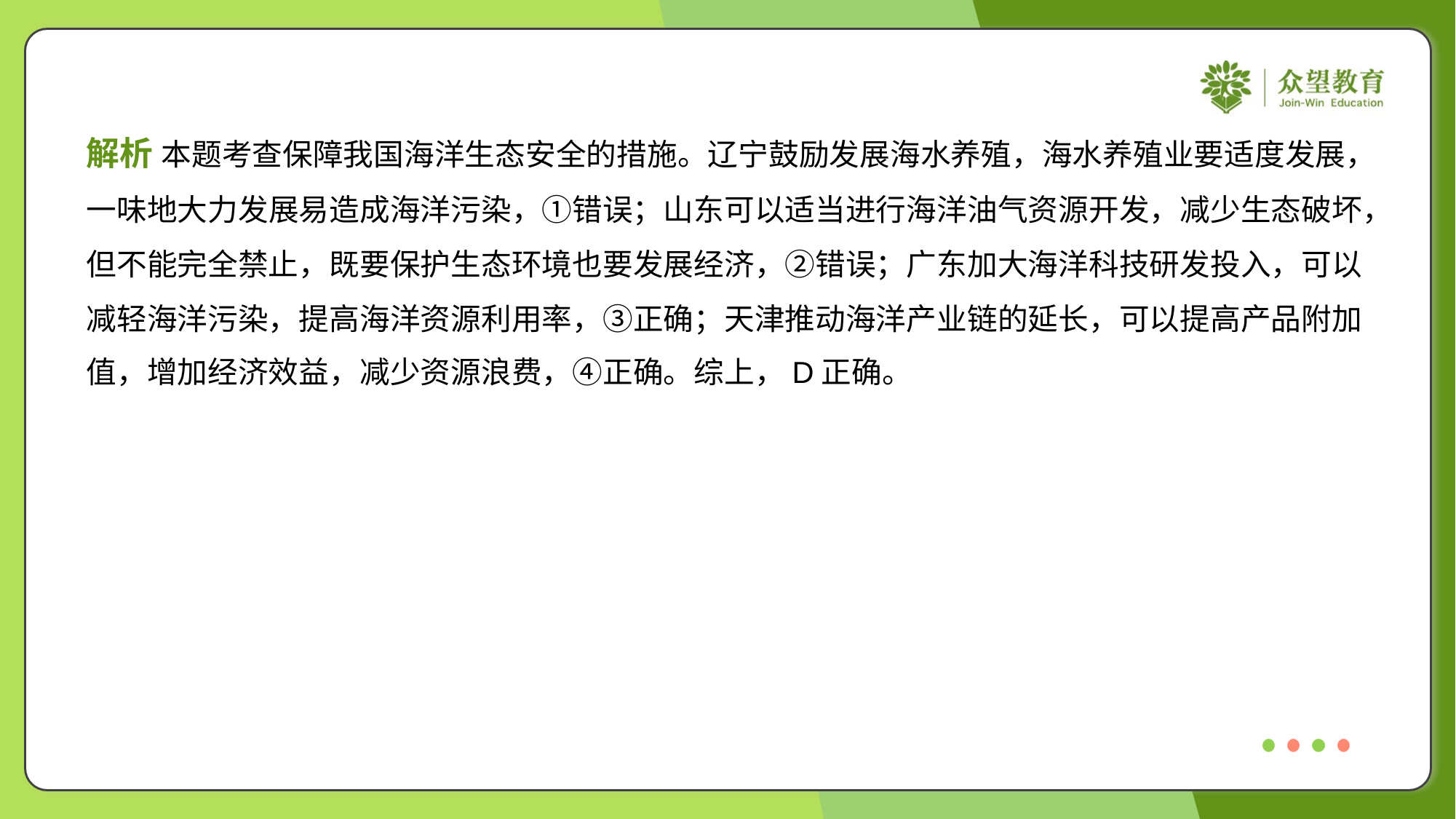

解析 本题考查保障我国海洋生态安全的措施。辽宁鼓励发展海水养殖，海水养殖业要适度发展，
一味地大力发展易造成海洋污染，①错误；山东可以适当进行海洋油气资源开发，减少生态破坏，
但不能完全禁止，既要保护生态环境也要发展经济，②错误；广东加大海洋科技研发投入，可以
减轻海洋污染，提高海洋资源利用率，③正确；天津推动海洋产业链的延长，可以提高产品附加
值，增加经济效益，减少资源浪费，④正确。综上，D正确。